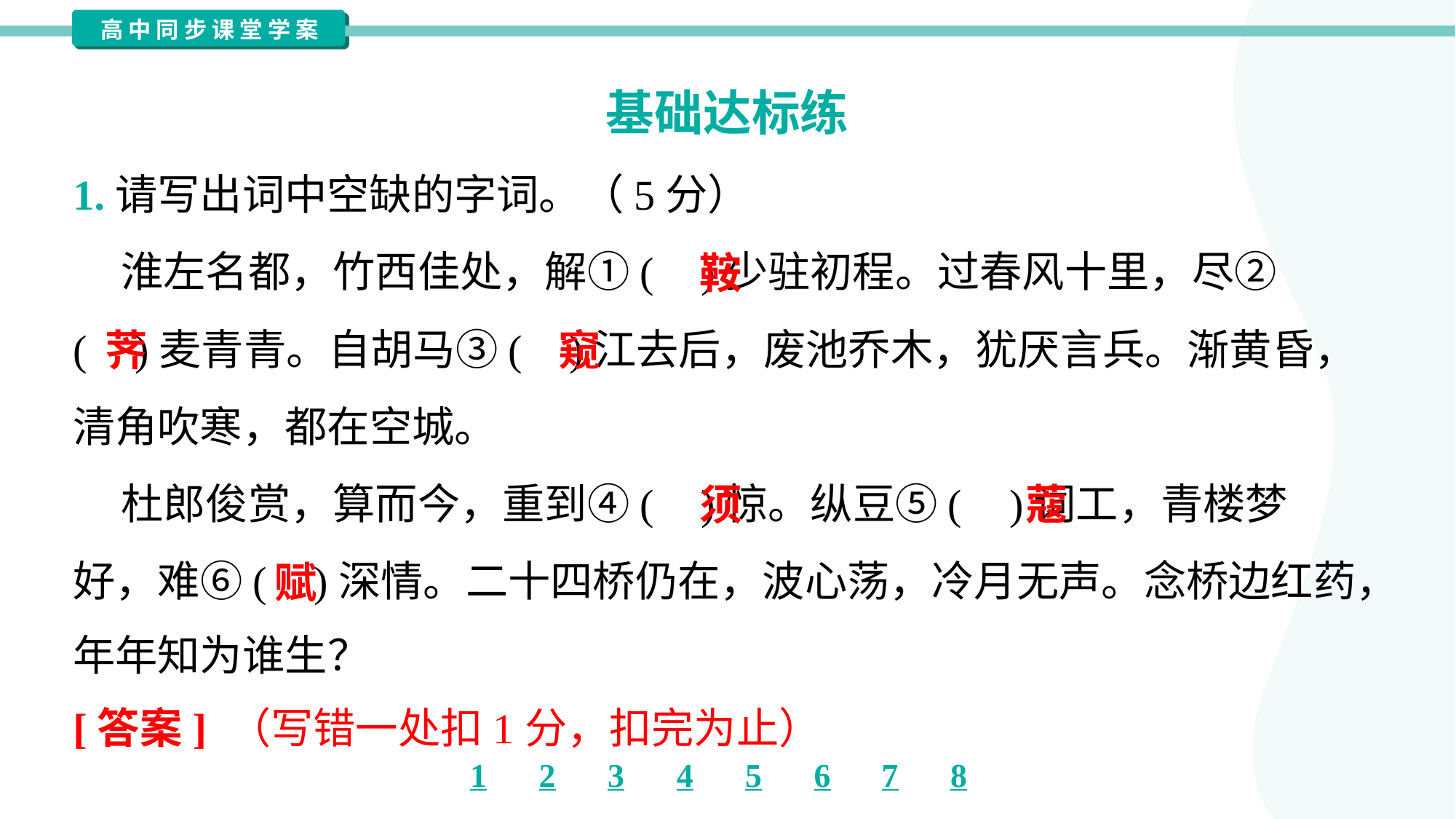

基础达标练
1.请写出词中空缺的字词。（5分）
    淮左名都，竹西佳处，解①(    )少驻初程。过春风十里，尽②
(    )麦青青。自胡马③(    )江去后，废池乔木，犹厌言兵。渐黄昏，
清角吹寒，都在空城。
    杜郎俊赏，算而今，重到④(    )惊。纵豆⑤(    )词工，青楼梦
好，难⑥(    )深情。二十四桥仍在，波心荡，冷月无声。念桥边红药，
年年知为谁生？
鞍
荠
窥
须
蔻
赋
[答案] （写错一处扣1分，扣完为止）